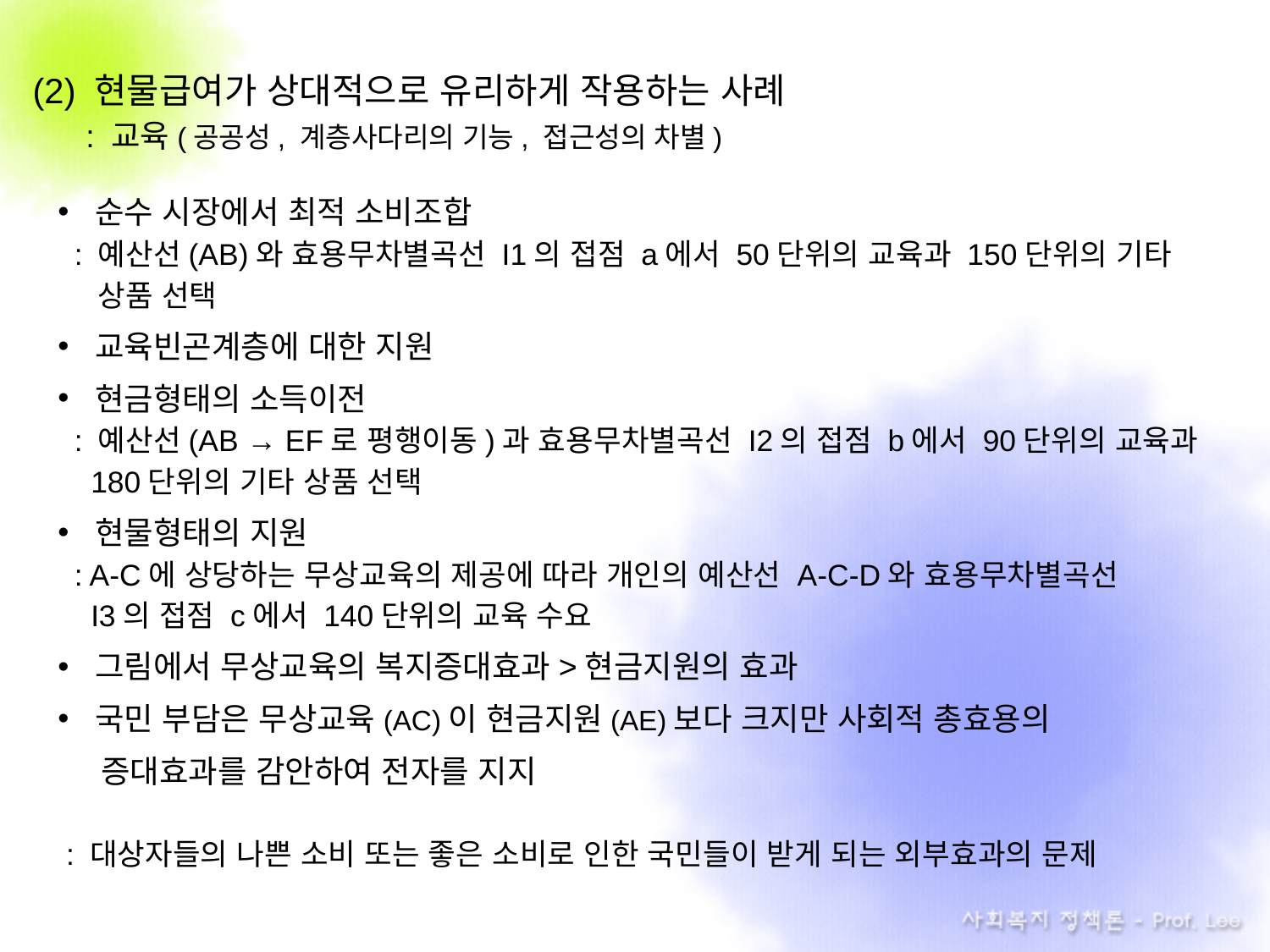

(2) 현물급여가 상대적으로 유리하게 작용하는 사례
      : 교육(공공성, 계층사다리의 기능, 접근성의 차별)

순수 시장에서 최적 소비조합
  : 예산선(AB)와 효용무차별곡선 I1의 접점 a에서 50단위의 교육과 150단위의 기타
  . 상품 선택
교육빈곤계층에 대한 지원
현금형태의 소득이전
  : 예산선(AB → EF로 평행이동)과 효용무차별곡선 I2의 접점 b에서 90단위의 교육과
    180단위의 기타 상품 선택
현물형태의 지원
  : A-C에 상당하는 무상교육의 제공에 따라 개인의 예산선 A-C-D와 효용무차별곡선
  . I3의 접점 c에서 140단위의 교육 수요
그림에서 무상교육의 복지증대효과>현금지원의 효과
국민 부담은 무상교육(AC)이 현금지원(AE)보다 크지만 사회적 총효용의
 .  증대효과를 감안하여 전자를 지지

 : 대상자들의 나쁜 소비 또는 좋은 소비로 인한 국민들이 받게 되는 외부효과의 문제